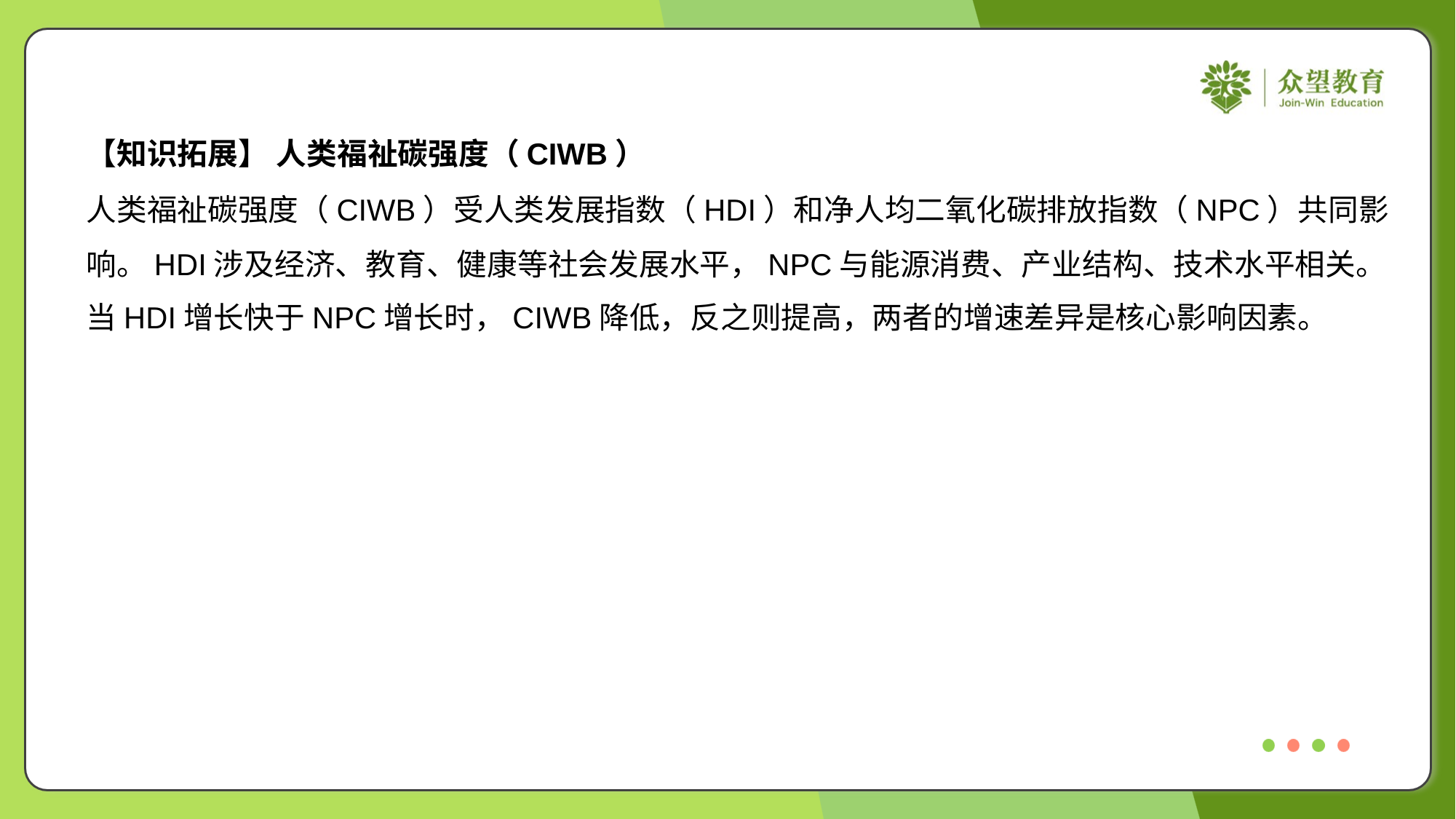

【知识拓展】 人类福祉碳强度（CIWB）
人类福祉碳强度（CIWB）受人类发展指数（HDI）和净人均二氧化碳排放指数（NPC）共同影
响。HDI涉及经济、教育、健康等社会发展水平，NPC与能源消费、产业结构、技术水平相关。
当HDI增长快于NPC增长时，CIWB降低，反之则提高，两者的增速差异是核心影响因素。